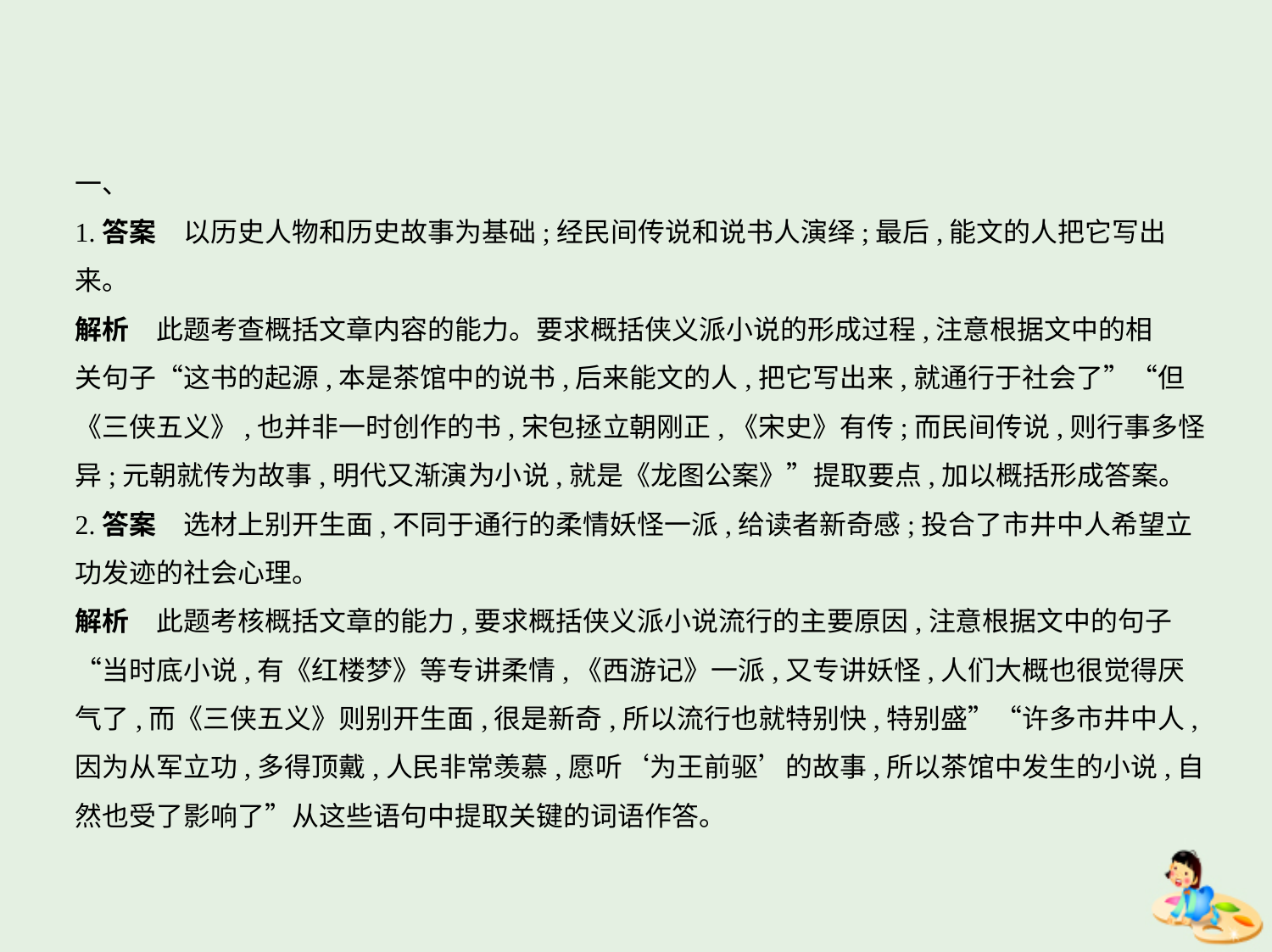

一、
1.答案　以历史人物和历史故事为基础;经民间传说和说书人演绎;最后,能文的人把它写出
来。
解析　此题考查概括文章内容的能力。要求概括侠义派小说的形成过程,注意根据文中的相
关句子“这书的起源,本是茶馆中的说书,后来能文的人,把它写出来,就通行于社会了”“但
《三侠五义》,也并非一时创作的书,宋包拯立朝刚正,《宋史》有传;而民间传说,则行事多怪
异;元朝就传为故事,明代又渐演为小说,就是《龙图公案》”提取要点,加以概括形成答案。
2.答案　选材上别开生面,不同于通行的柔情妖怪一派,给读者新奇感;投合了市井中人希望立
功发迹的社会心理。
解析　此题考核概括文章的能力,要求概括侠义派小说流行的主要原因,注意根据文中的句子
“当时底小说,有《红楼梦》等专讲柔情,《西游记》一派,又专讲妖怪,人们大概也很觉得厌
气了,而《三侠五义》则别开生面,很是新奇,所以流行也就特别快,特别盛”“许多市井中人,
因为从军立功,多得顶戴,人民非常羡慕,愿听‘为王前驱’的故事,所以茶馆中发生的小说,自
然也受了影响了”从这些语句中提取关键的词语作答。